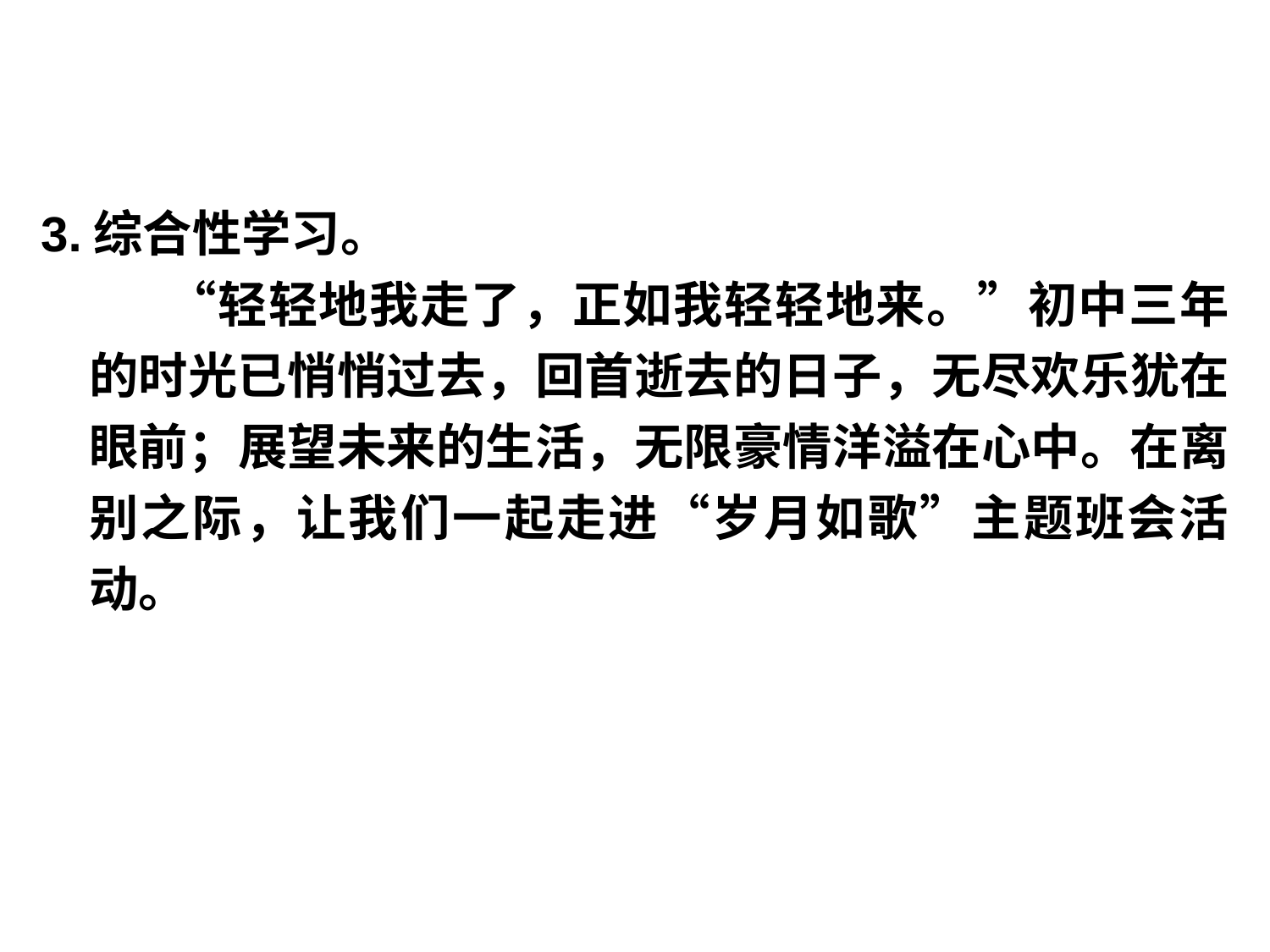

3.综合性学习。
　　  “轻轻地我走了，正如我轻轻地来。”初中三年的时光已悄悄过去，回首逝去的日子，无尽欢乐犹在眼前；展望未来的生活，无限豪情洋溢在心中。在离别之际，让我们一起走进“岁月如歌”主题班会活动。